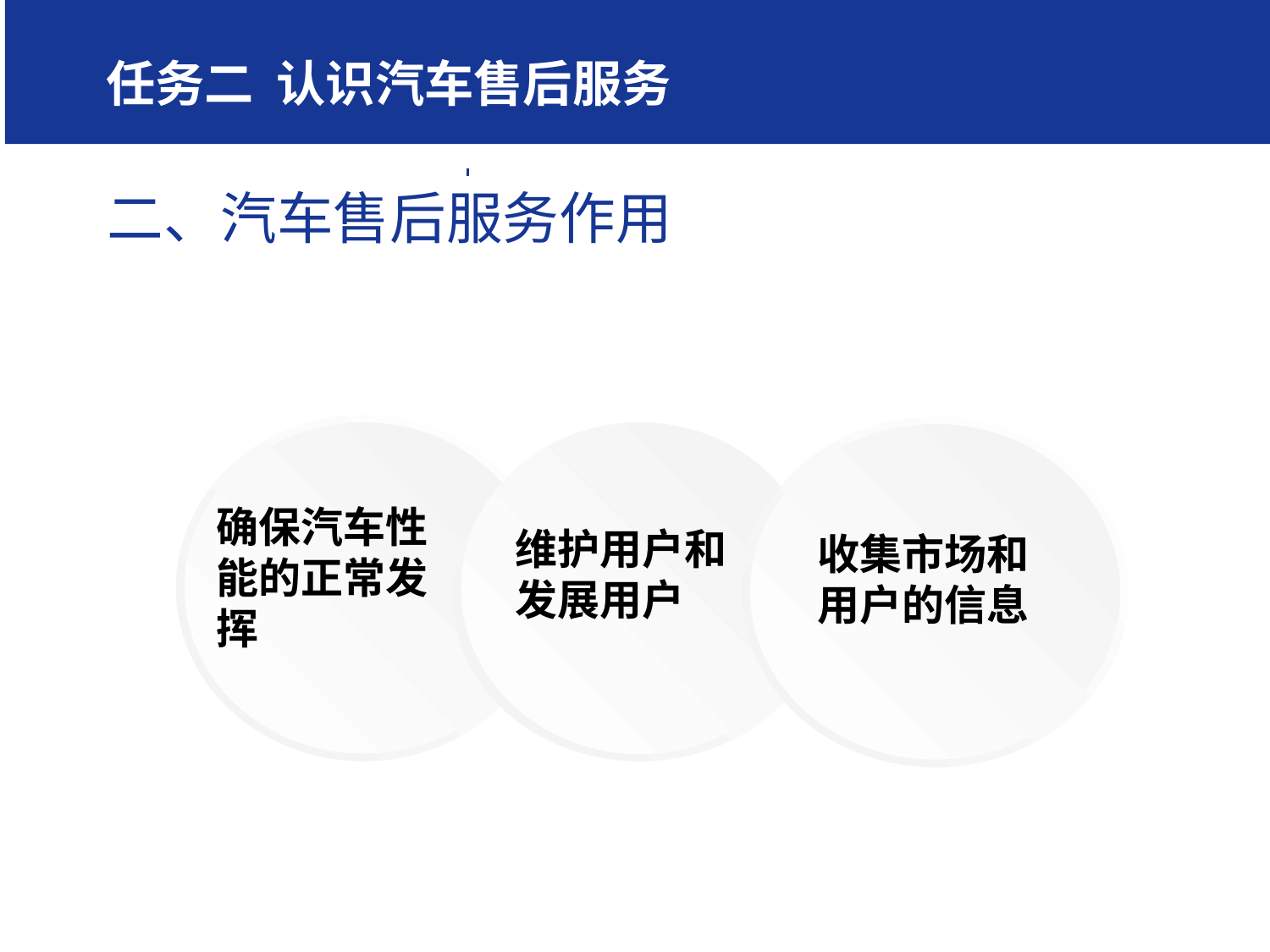

学习任务二  认识汽车售后服务任务一、汽车行
7
二、汽车售后服务作用

确保汽车性能的正常发挥
维护用户和发展用户

收集市场和用户的信息